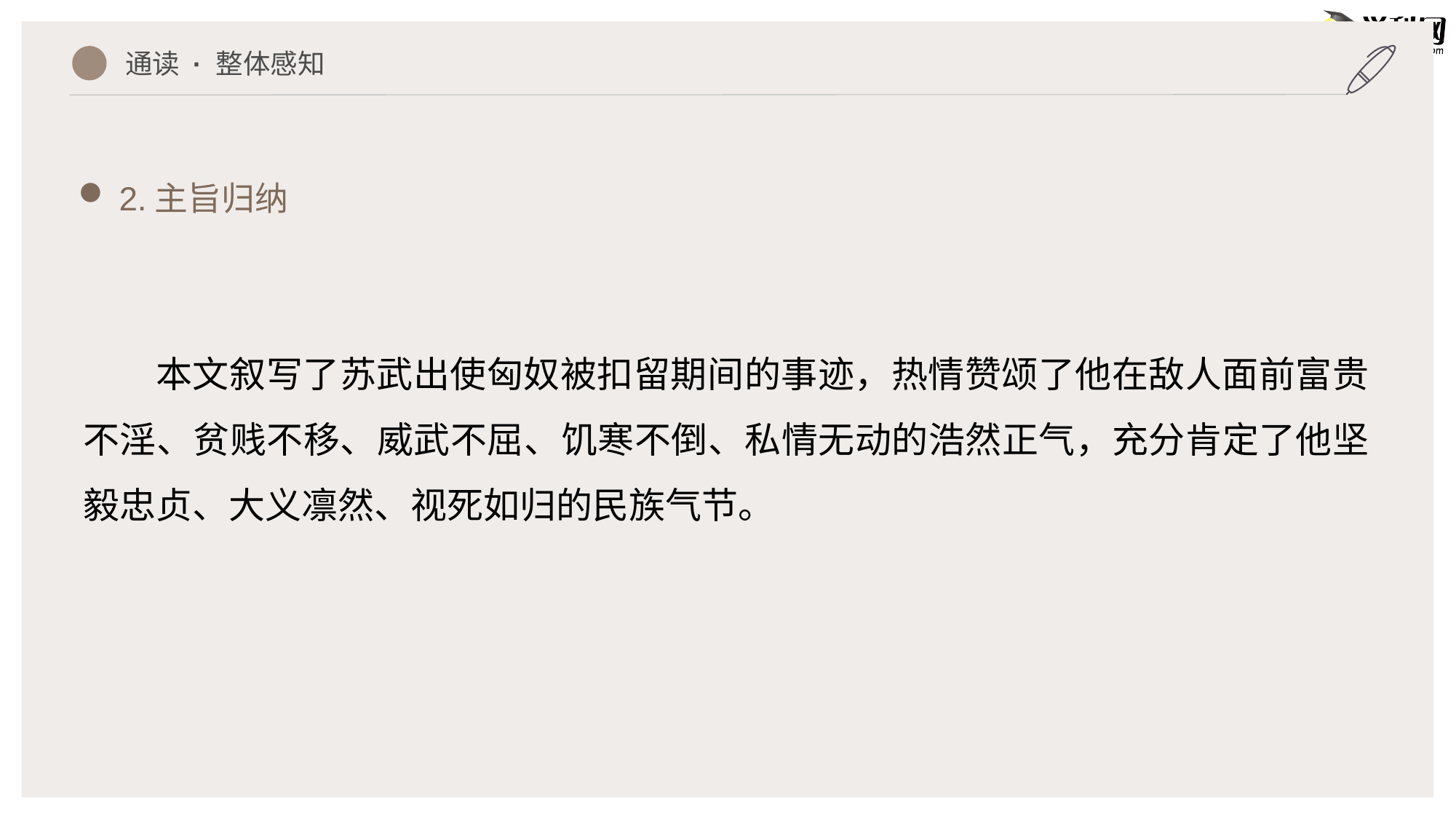

2.主旨归纳
通读 · 整体感知

本文叙写了苏武出使匈奴被扣留期间的事迹，热情赞颂了他在敌人面前富贵不淫、贫贱不移、威武不屈、饥寒不倒、私情无动的浩然正气，充分肯定了他坚毅忠贞、大义凛然、视死如归的民族气节。